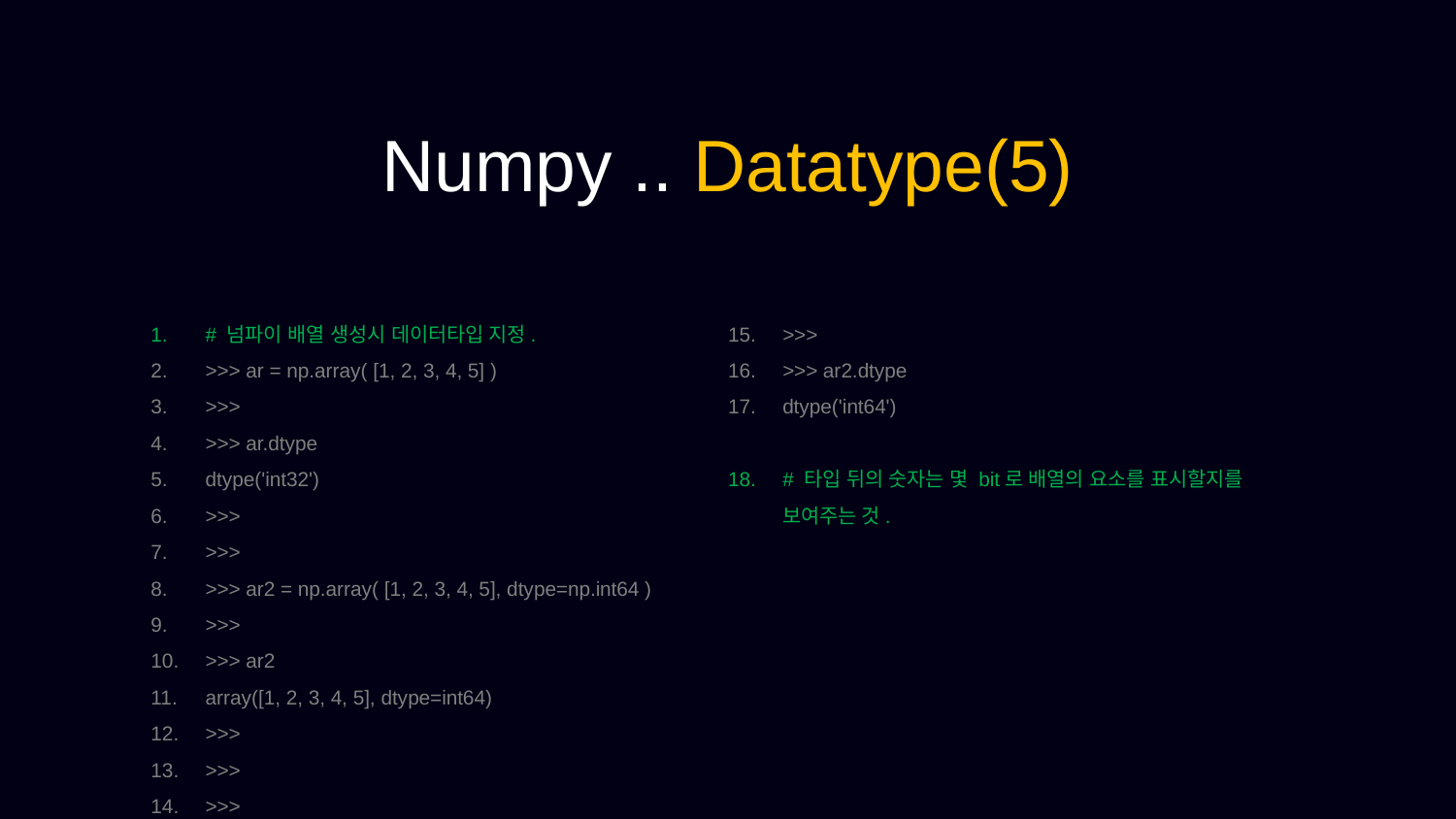

Numpy .. Datatype(5)
# 넘파이 배열 생성시 데이터타입 지정.
>>> ar = np.array( [1, 2, 3, 4, 5] )
>>>
>>> ar.dtype
dtype('int32')
>>>
>>>
>>> ar2 = np.array( [1, 2, 3, 4, 5], dtype=np.int64 )
>>>
>>> ar2
array([1, 2, 3, 4, 5], dtype=int64)
>>>
>>>
>>>
>>>
>>> ar2.dtype
dtype('int64')

# 타입 뒤의 숫자는 몇 bit로 배열의 요소를 표시할지를 보여주는 것.